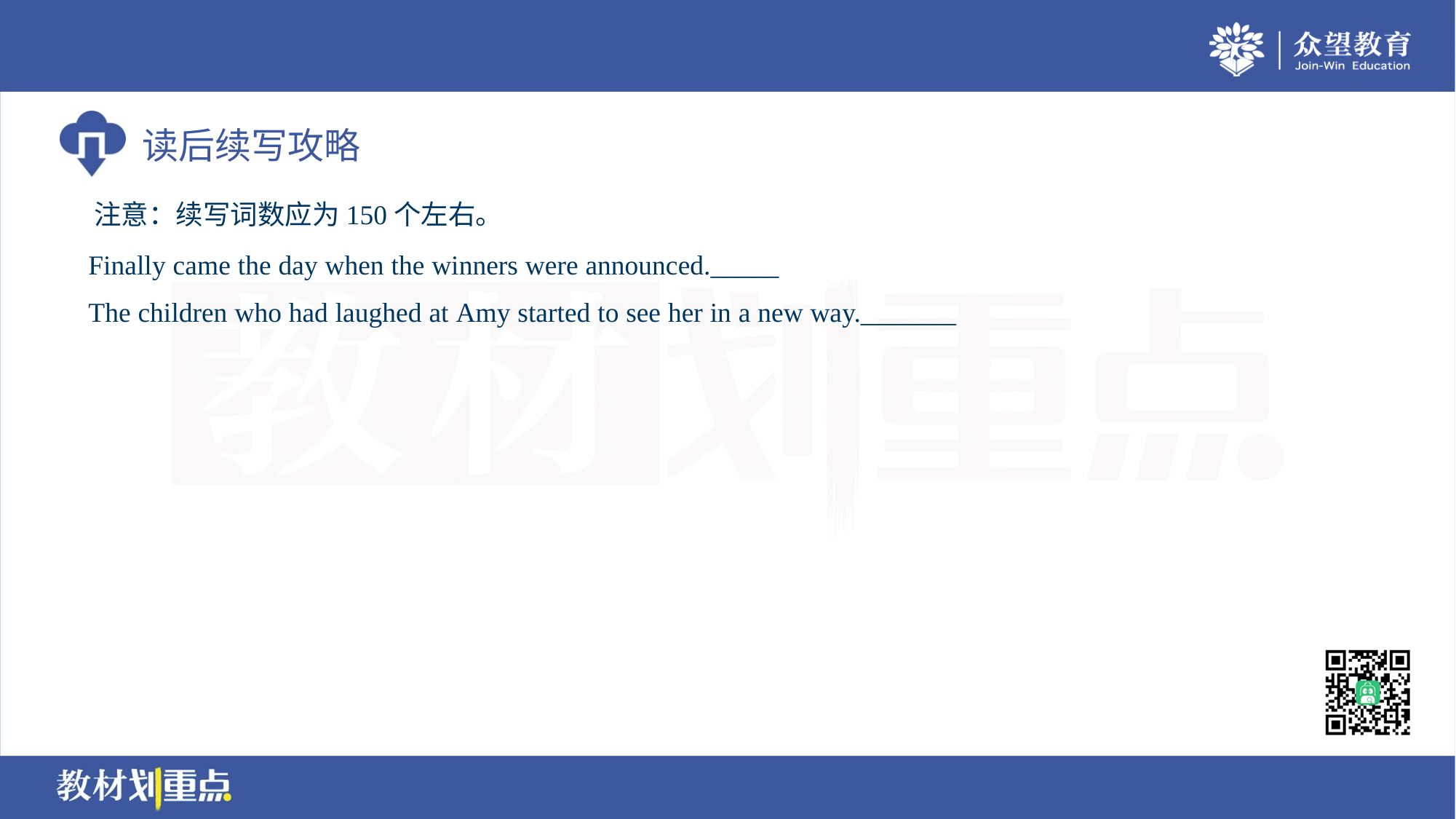

注意：续写词数应为150个左右。
    Finally came the day when the winners were announced._____
    The children who had laughed at Amy started to see her in a new way._______